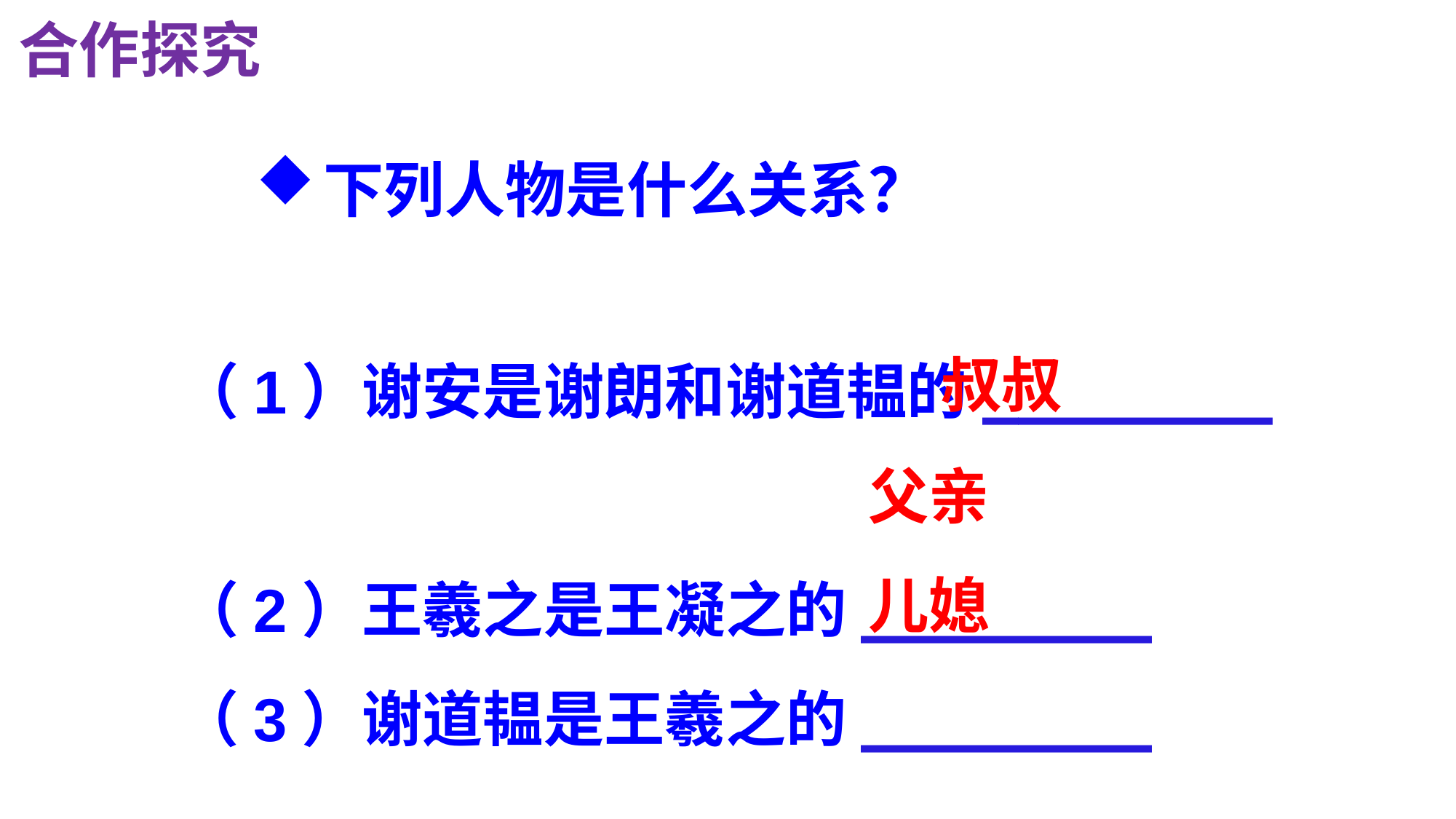

合作探究
下列人物是什么关系？
    叔叔
父亲
儿媳
（1）谢安是谢朗和谢道韫的________
（2）王羲之是王凝之的________
（3）谢道韫是王羲之的________